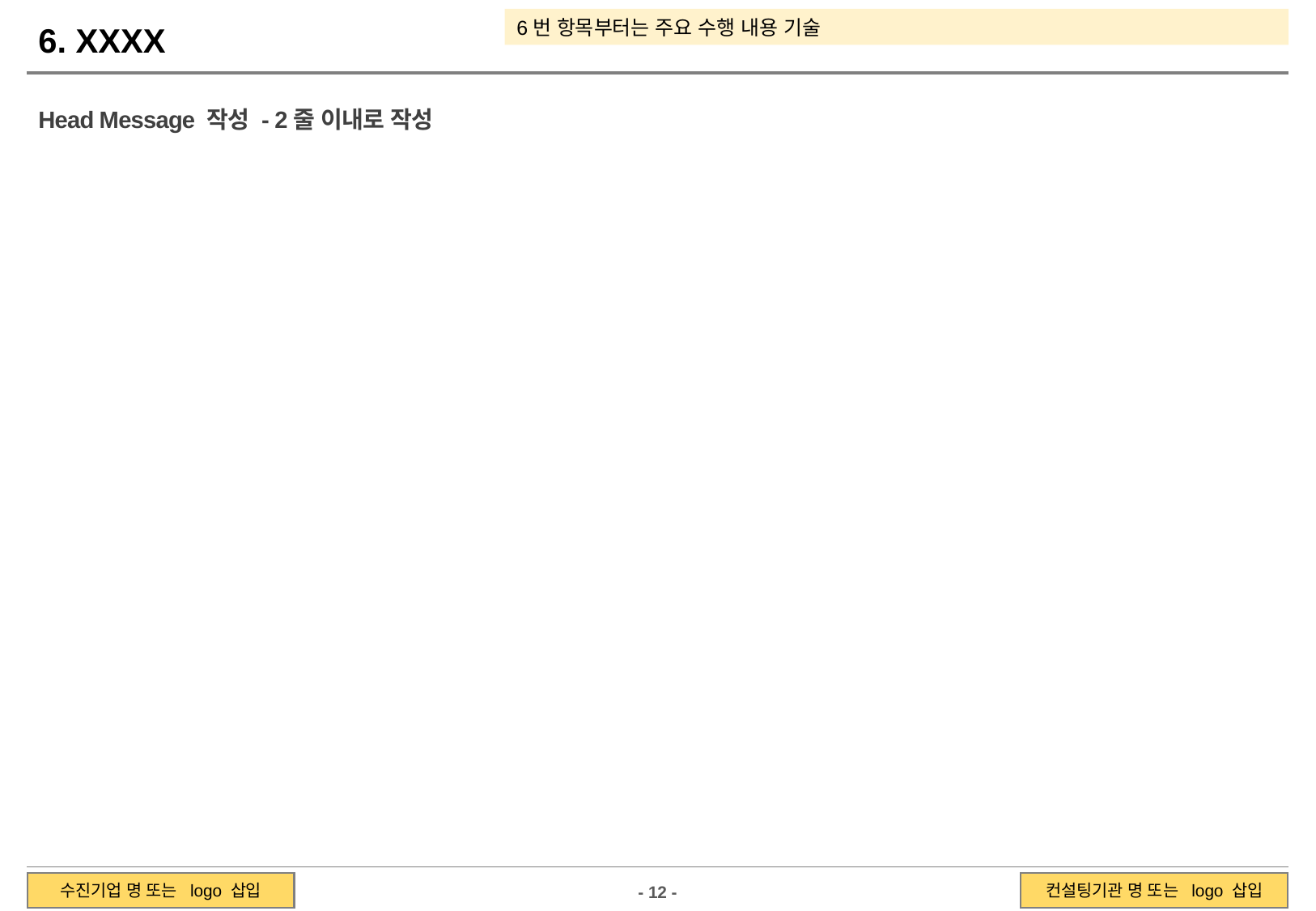

6번 항목부터는 주요 수행 내용 기술
6. XXXX
Head Message 작성 - 2줄 이내로 작성